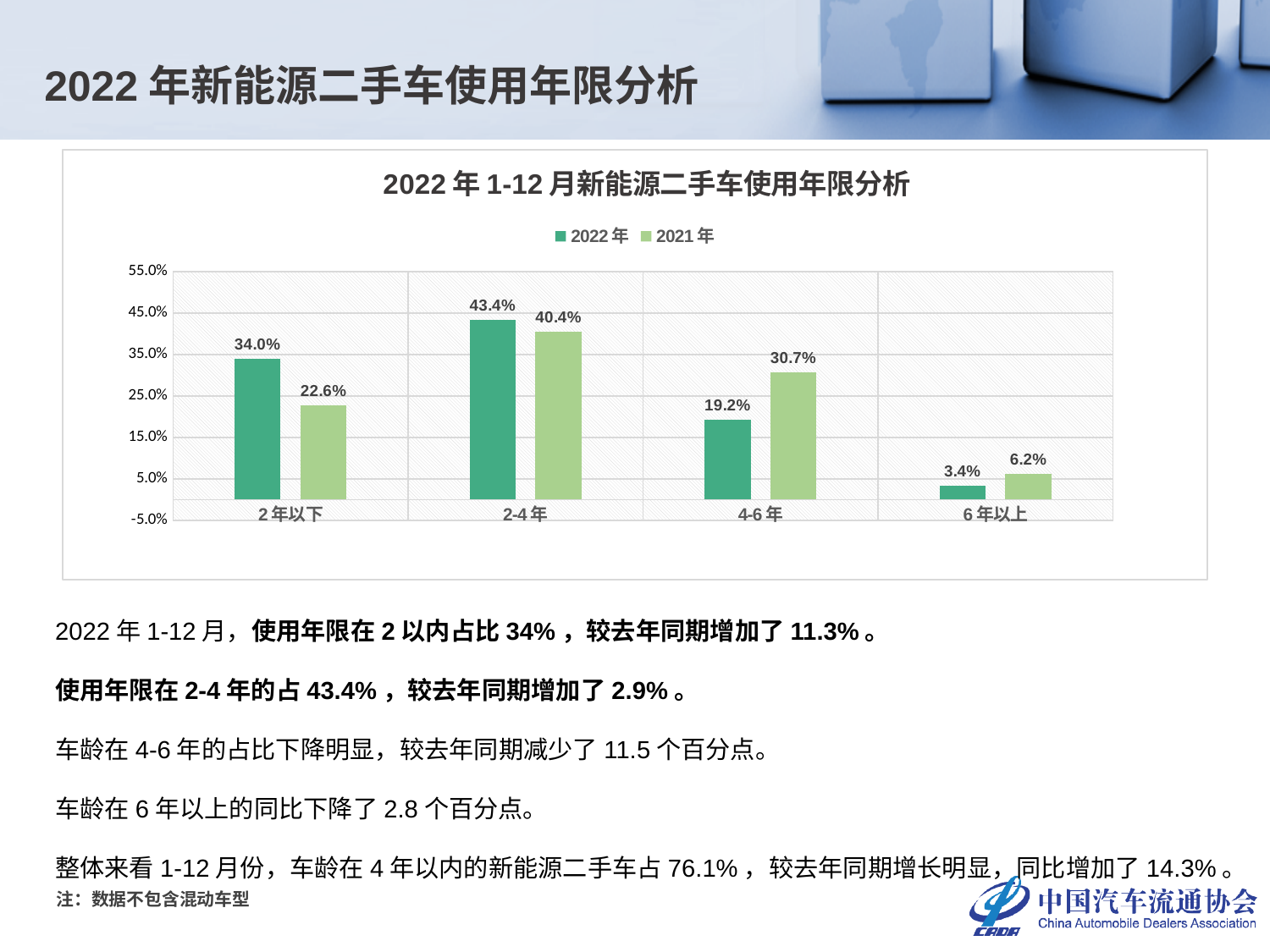

2022年新能源二手车使用年限分析

### Chart: 2022年1-12月新能源二手车使用年限分析

| Category | 2022年 | 2021年 |
|---|---|---|
| 2年以下 | 0.3395105593037646 | 0.22639156558213355 |
| 2-4年 | 0.43390155295620586 | 0.4044640945219111 |
| 4-6年 | 0.19227114854884428 | 0.3070702490269433 |
| 6年以上 | 0.034316739191185275 | 0.06207409086901208 |
2022年1-12月，使用年限在2以内占比34%，较去年同期增加了11.3%。
使用年限在2-4年的占43.4%，较去年同期增加了2.9%。
车龄在4-6年的占比下降明显，较去年同期减少了11.5个百分点。
车龄在6年以上的同比下降了2.8个百分点。
整体来看1-12月份，车龄在4年以内的新能源二手车占76.1%，较去年同期增长明显，同比增加了14.3%。
注：数据不包含混动车型